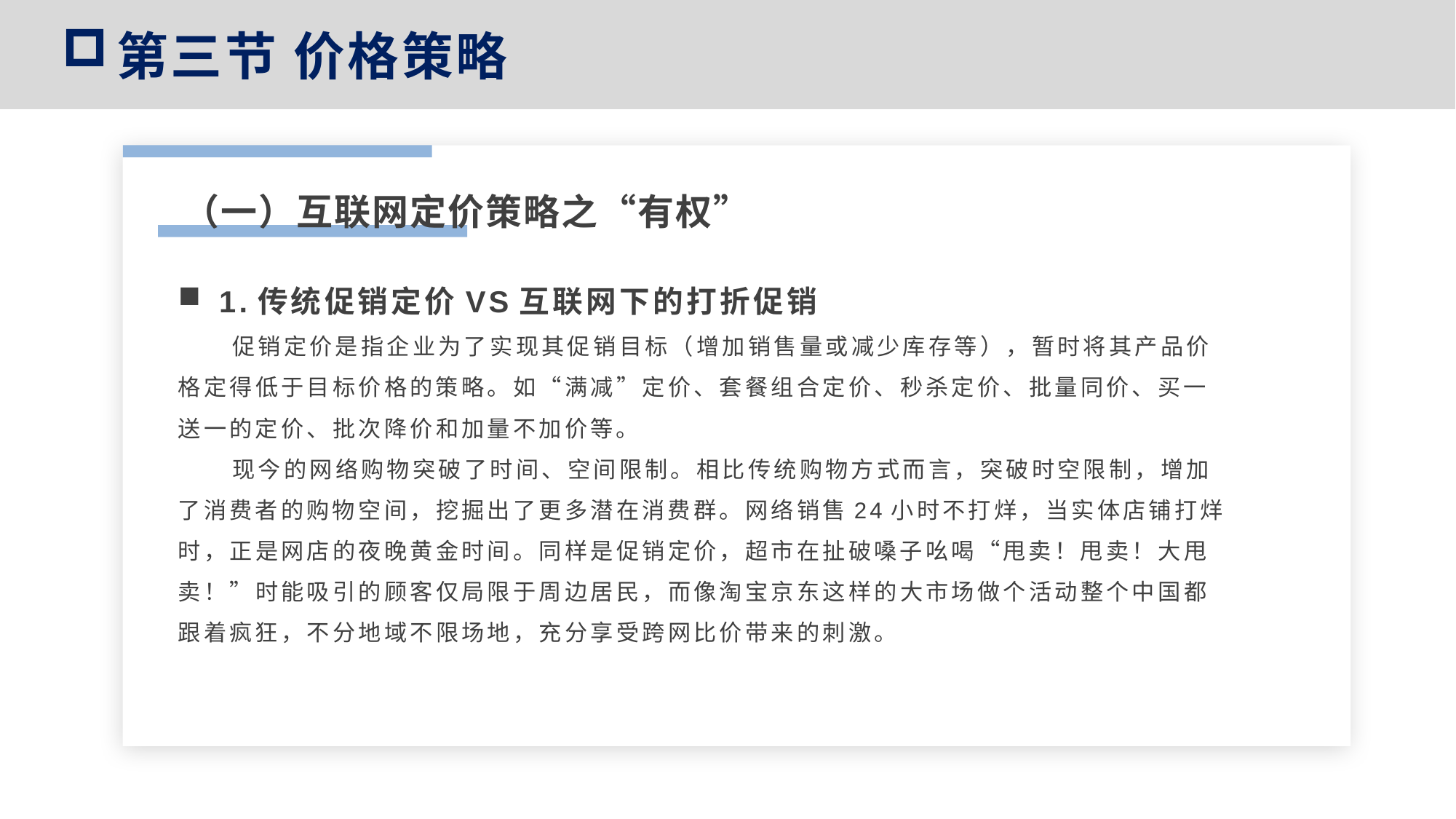

第三节 价格策略

（一）互联网定价策略之“有权”
1.传统促销定价VS互联网下的打折促销
      促销定价是指企业为了实现其促销目标（增加销售量或减少库存等），暂时将其产品价格定得低于目标价格的策略。如“满减”定价、套餐组合定价、秒杀定价、批量同价、买一送一的定价、批次降价和加量不加价等。
      现今的网络购物突破了时间、空间限制。相比传统购物方式而言，突破时空限制，增加了消费者的购物空间，挖掘出了更多潜在消费群。网络销售24小时不打烊，当实体店铺打烊时，正是网店的夜晚黄金时间。同样是促销定价，超市在扯破嗓子吆喝“甩卖！甩卖！大甩卖！”时能吸引的顾客仅局限于周边居民，而像淘宝京东这样的大市场做个活动整个中国都跟着疯狂，不分地域不限场地，充分享受跨网比价带来的刺激。